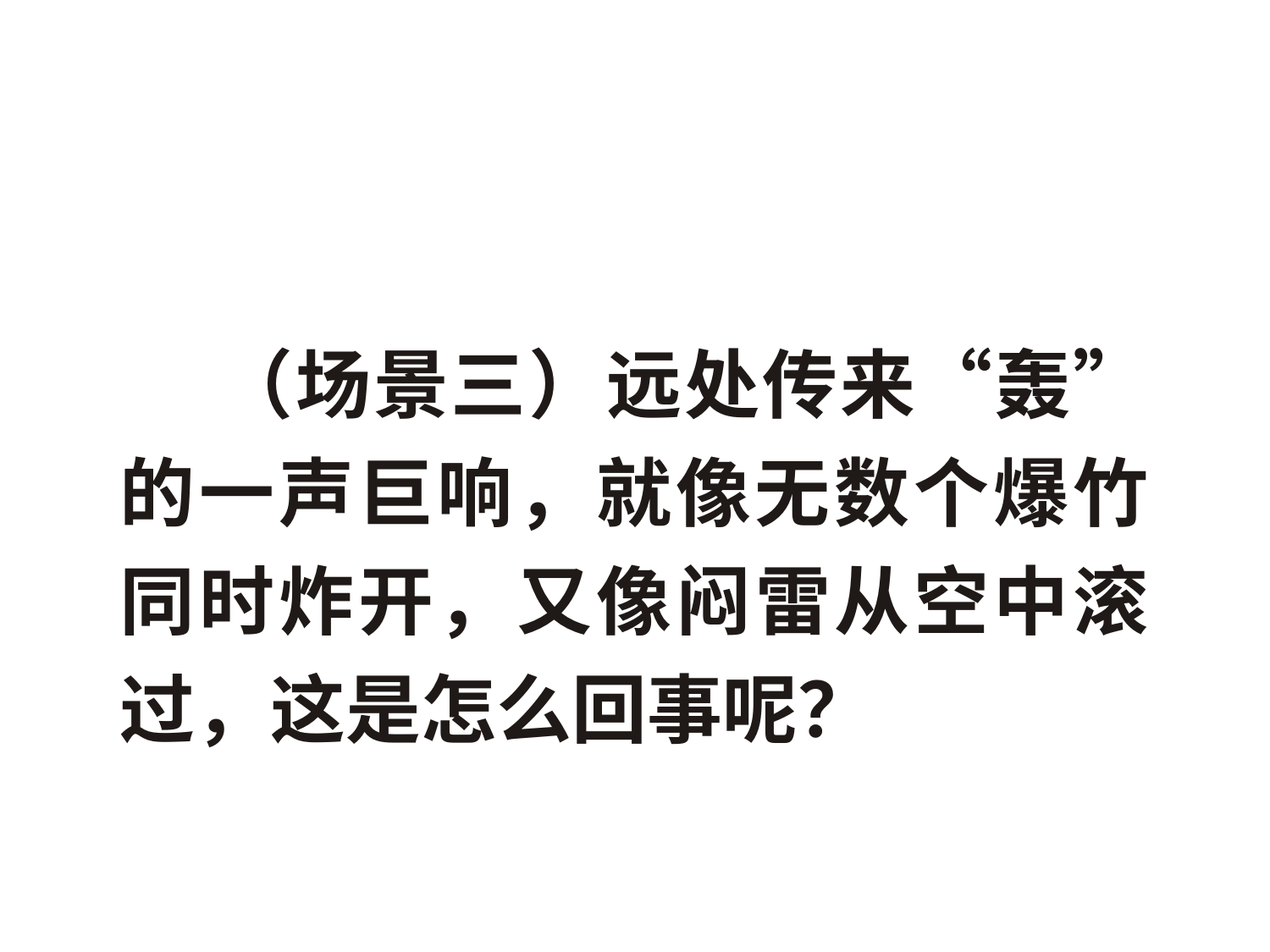

（场景三）远处传来“轰”的一声巨响，就像无数个爆竹同时炸开，又像闷雷从空中滚过，这是怎么回事呢？